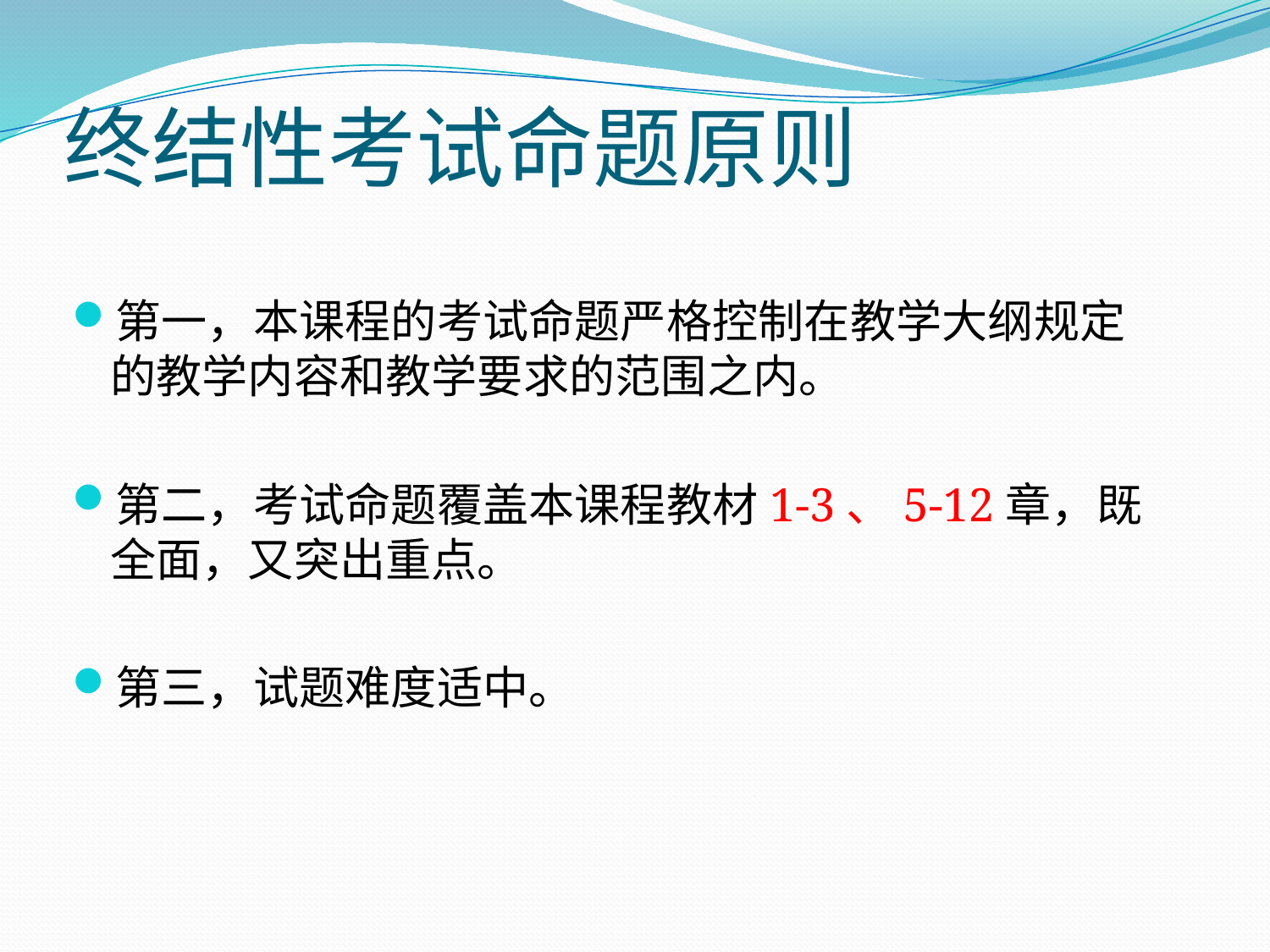

# 终结性考试命题原则
第一，本课程的考试命题严格控制在教学大纲规定的教学内容和教学要求的范围之内。

第二，考试命题覆盖本课程教材1-3、5-12章，既全面，又突出重点。

第三，试题难度适中。